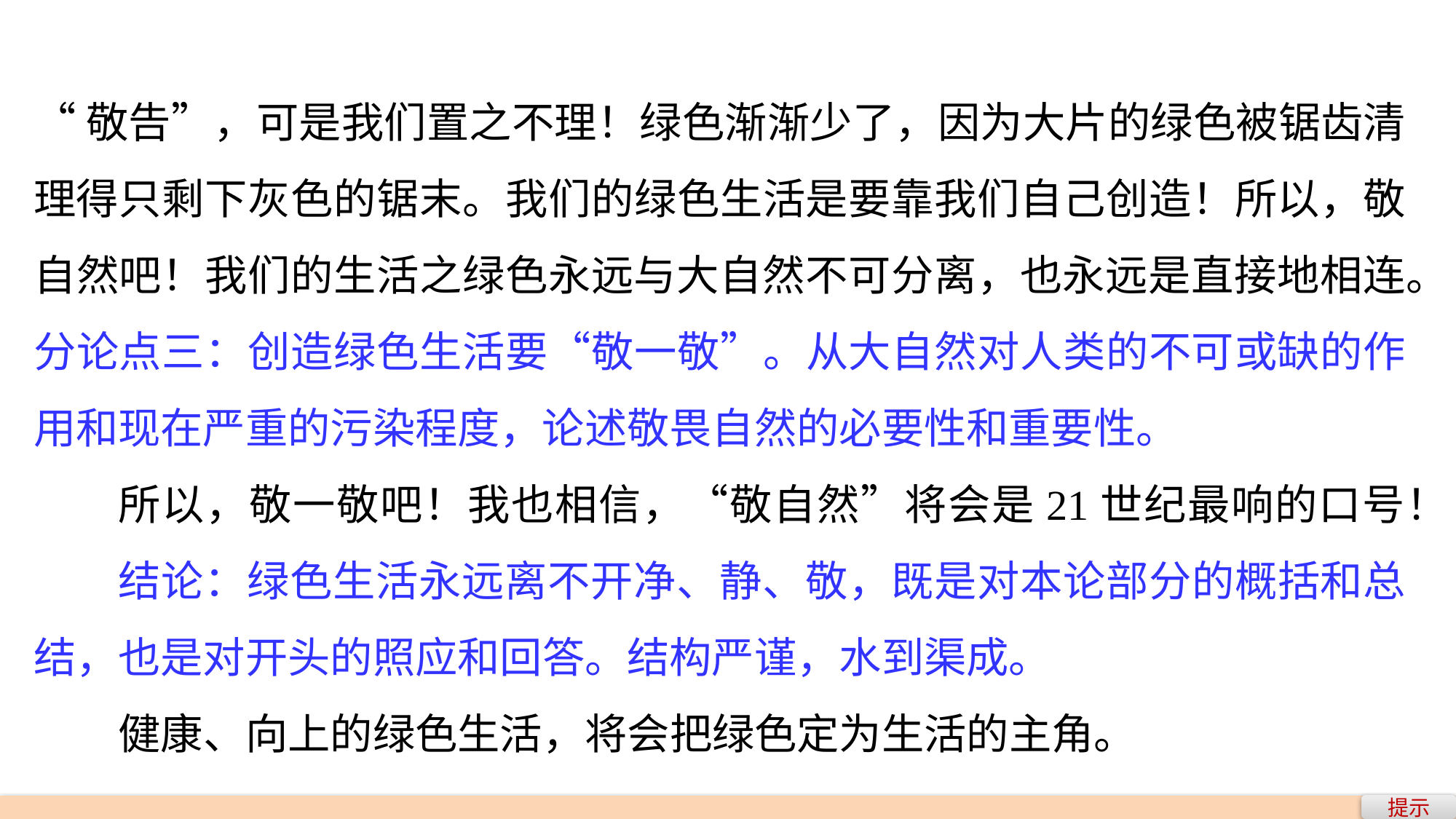

“敬告”，可是我们置之不理！绿色渐渐少了，因为大片的绿色被锯齿清理得只剩下灰色的锯末。我们的绿色生活是要靠我们自己创造！所以，敬自然吧！我们的生活之绿色永远与大自然不可分离，也永远是直接地相连。
分论点三：创造绿色生活要“敬一敬”。从大自然对人类的不可或缺的作用和现在严重的污染程度，论述敬畏自然的必要性和重要性。
所以，敬一敬吧！我也相信，“敬自然”将会是21世纪最响的口号！
结论：绿色生活永远离不开净、静、敬，既是对本论部分的概括和总结，也是对开头的照应和回答。结构严谨，水到渠成。
健康、向上的绿色生活，将会把绿色定为生活的主角。
提示